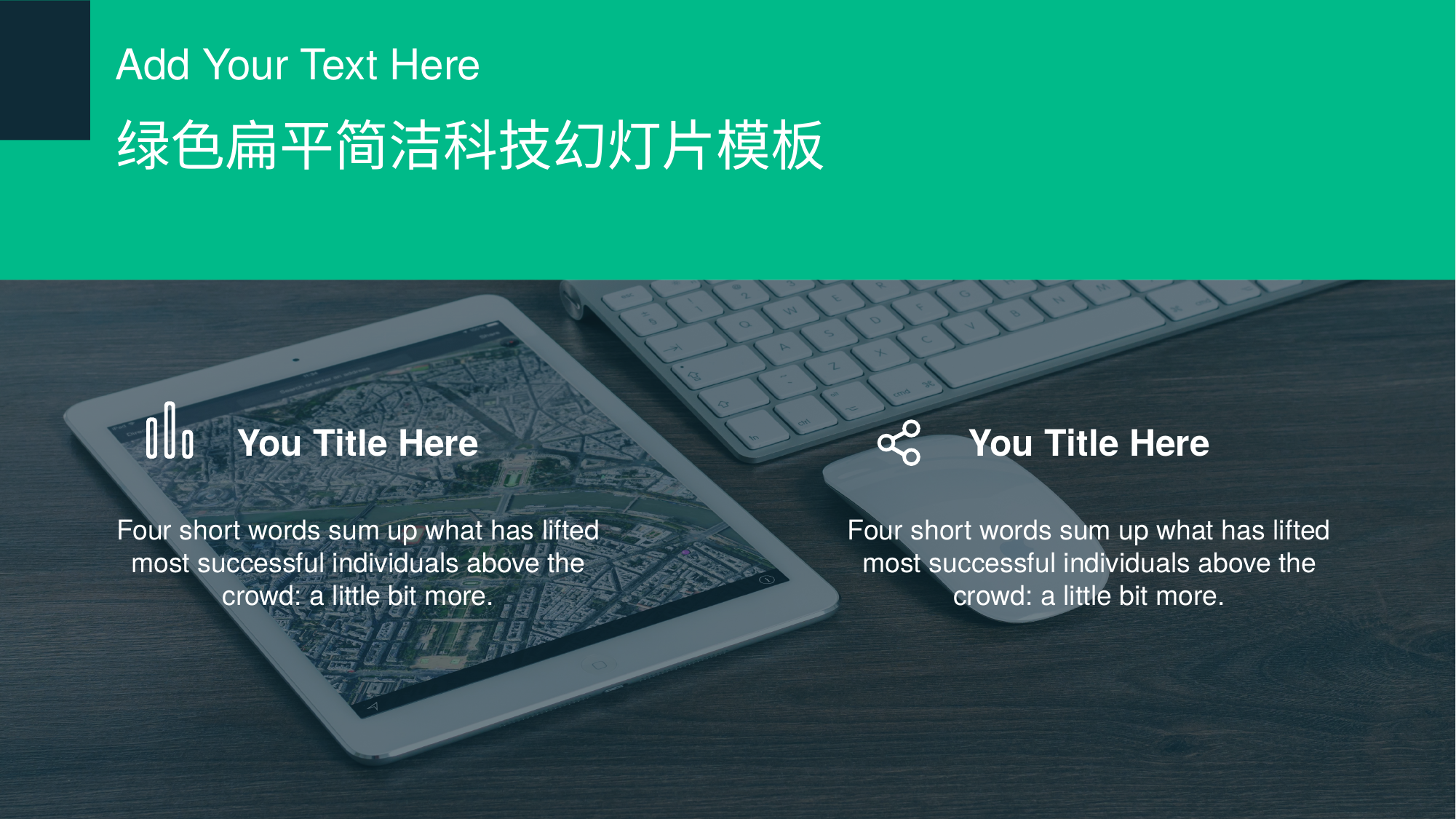

Add Your Text Here
绿色扁平简洁科技幻灯片模板

You Title Here
You Title Here

Four short words sum up what has lifted most successful individuals above the crowd: a little bit more.
Four short words sum up what has lifted most successful individuals above the crowd: a little bit more.